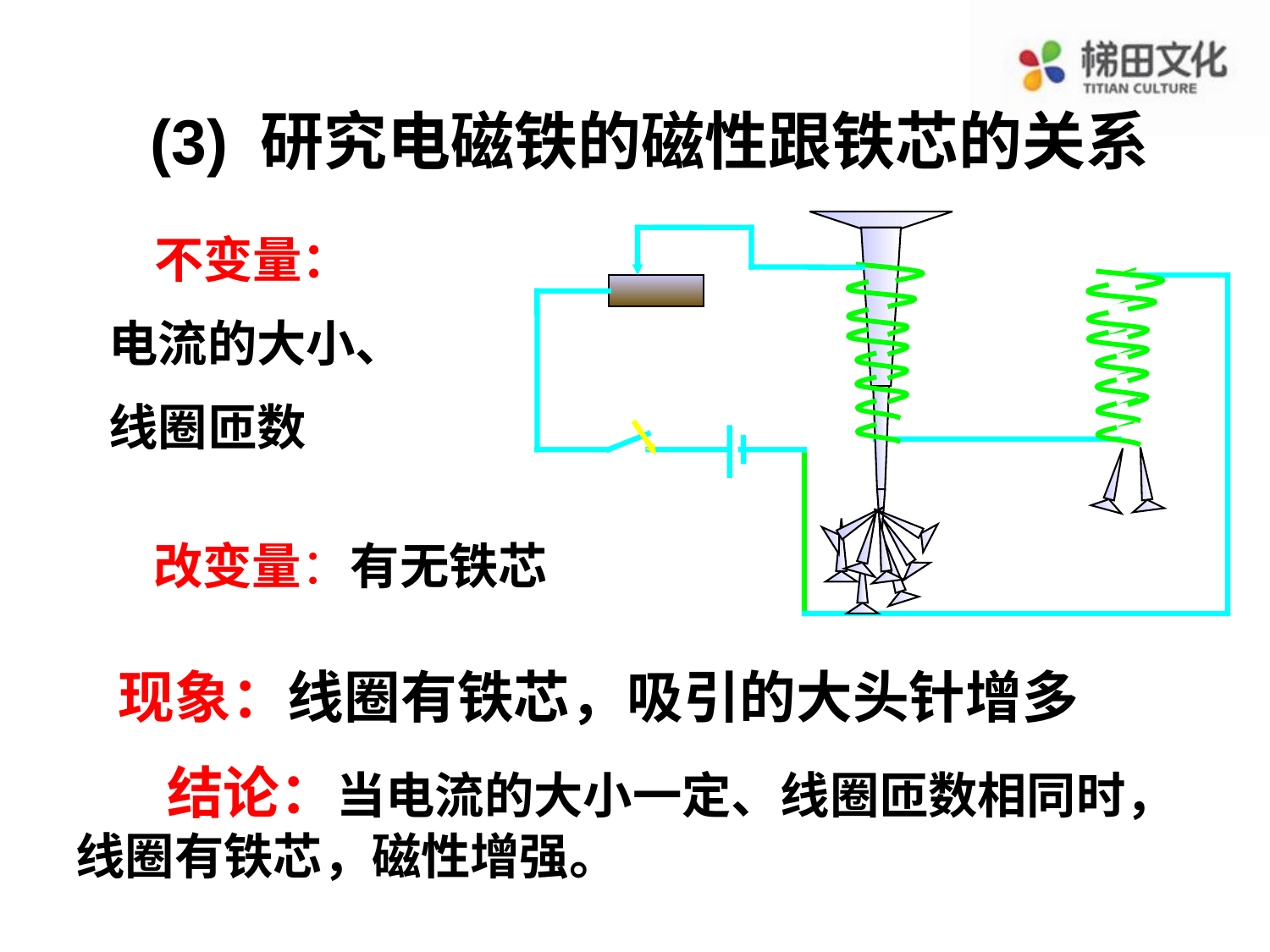

(3) 研究电磁铁的磁性跟铁芯的关系

   不变量：
电流的大小、
线圈匝数

   改变量：有无铁芯

现象：线圈有铁芯，吸引的大头针增多
      结论：当电流的大小一定、线圈匝数相同时，线圈有铁芯，磁性增强。